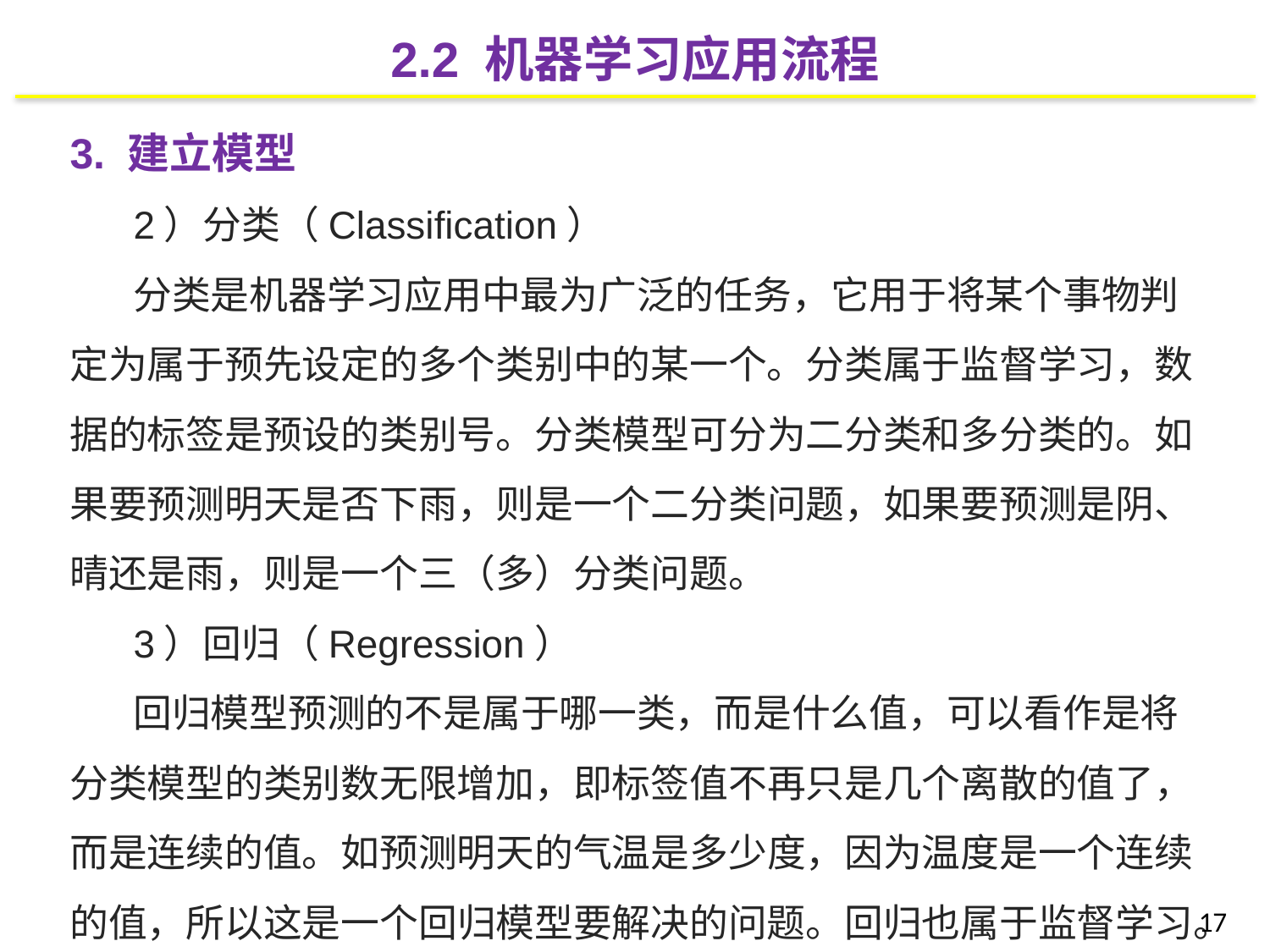

2.2 机器学习应用流程
3. 建立模型
2）分类（Classification）
分类是机器学习应用中最为广泛的任务，它用于将某个事物判定为属于预先设定的多个类别中的某一个。分类属于监督学习，数据的标签是预设的类别号。分类模型可分为二分类和多分类的。如果要预测明天是否下雨，则是一个二分类问题，如果要预测是阴、晴还是雨，则是一个三（多）分类问题。
3）回归（Regression）
回归模型预测的不是属于哪一类，而是什么值，可以看作是将分类模型的类别数无限增加，即标签值不再只是几个离散的值了，而是连续的值。如预测明天的气温是多少度，因为温度是一个连续的值，所以这是一个回归模型要解决的问题。回归也属于监督学习。

17